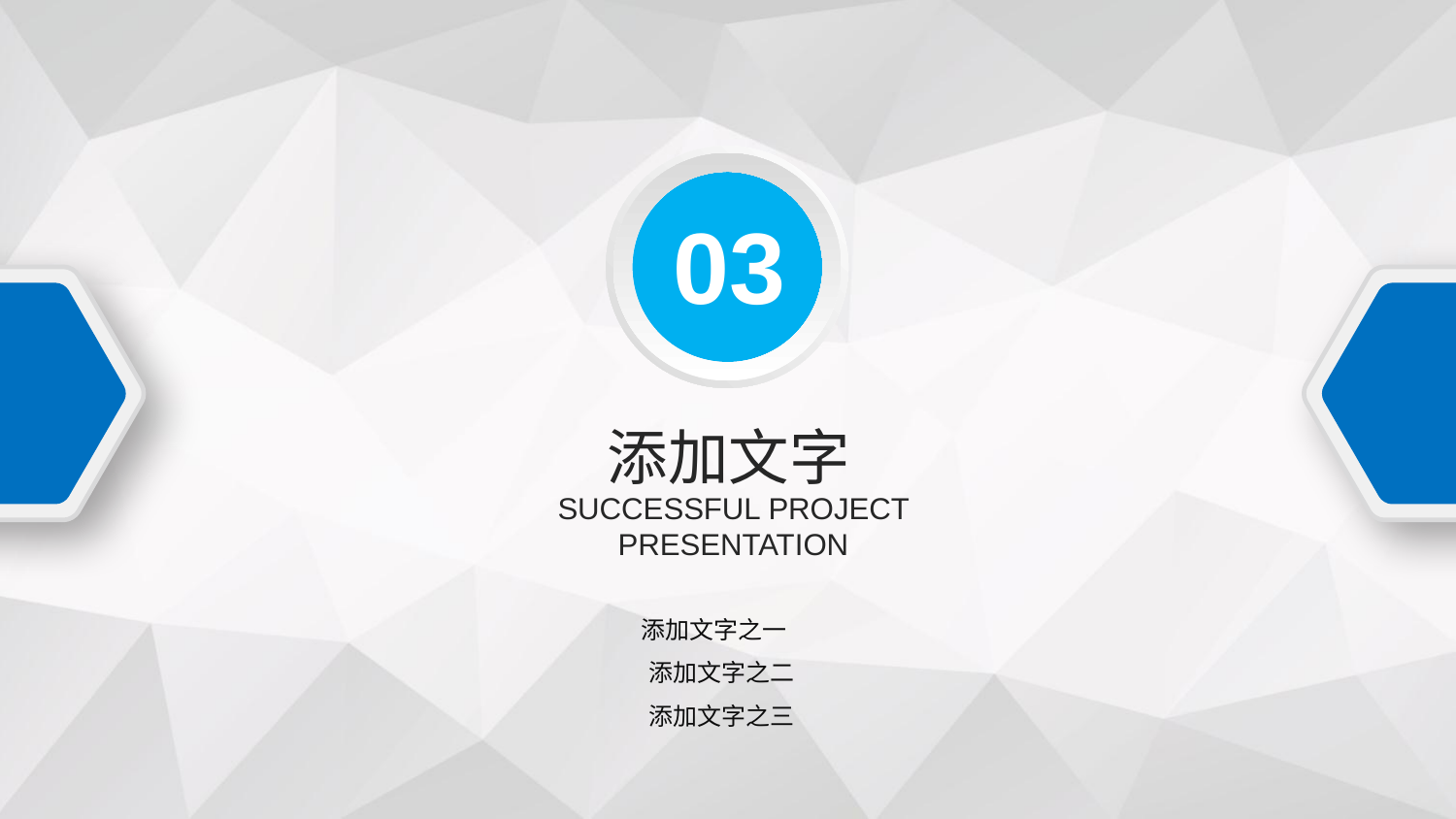

03

添加文字
SUCCESSFUL PROJECT PRESENTATION
 添加文字之一
添加文字之二
添加文字之三